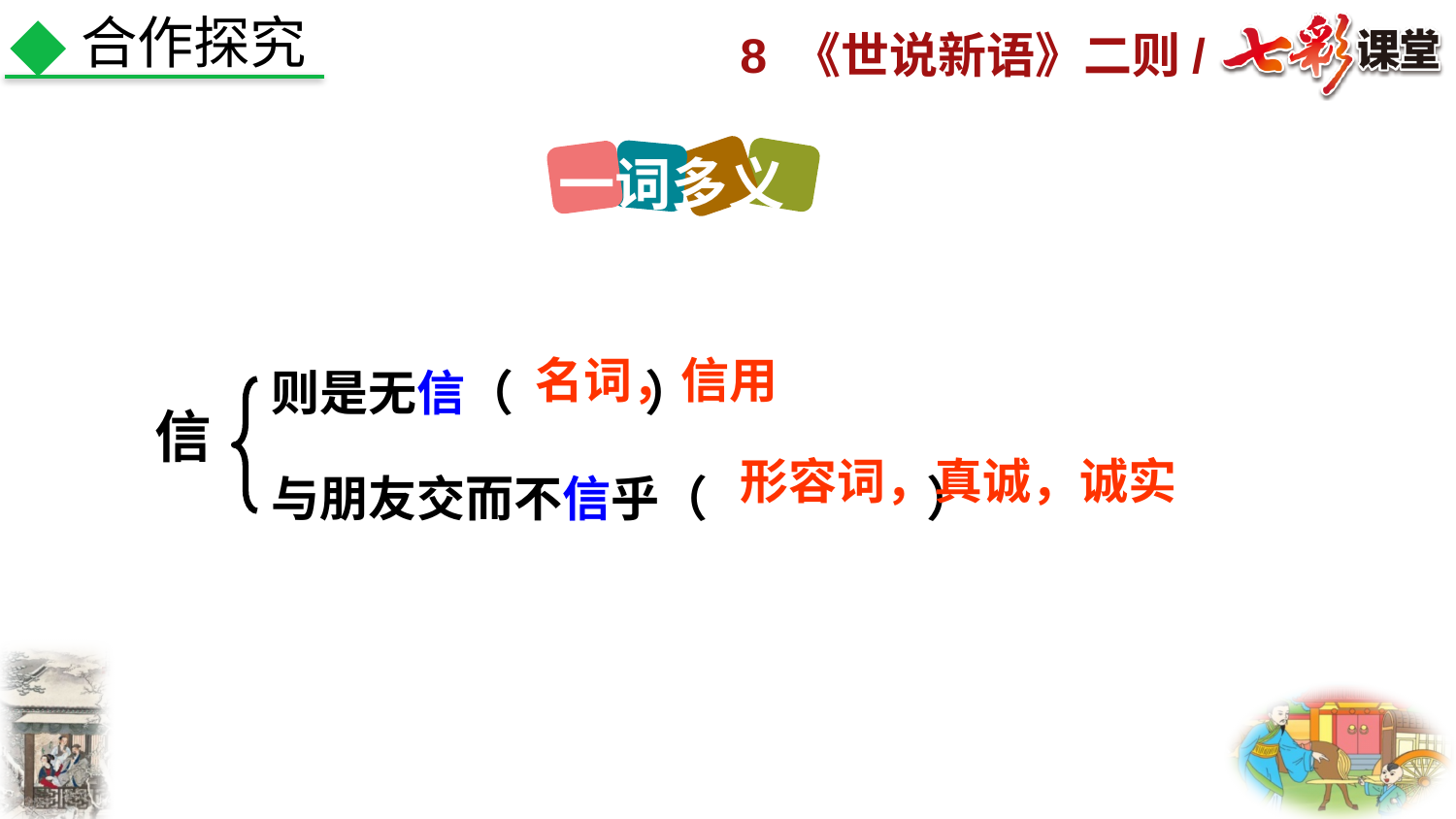

合作探究

一词多义

则是无信（            ）
与朋友交而不信乎（                    ）
名词，信用

信
形容词，真诚，诚实